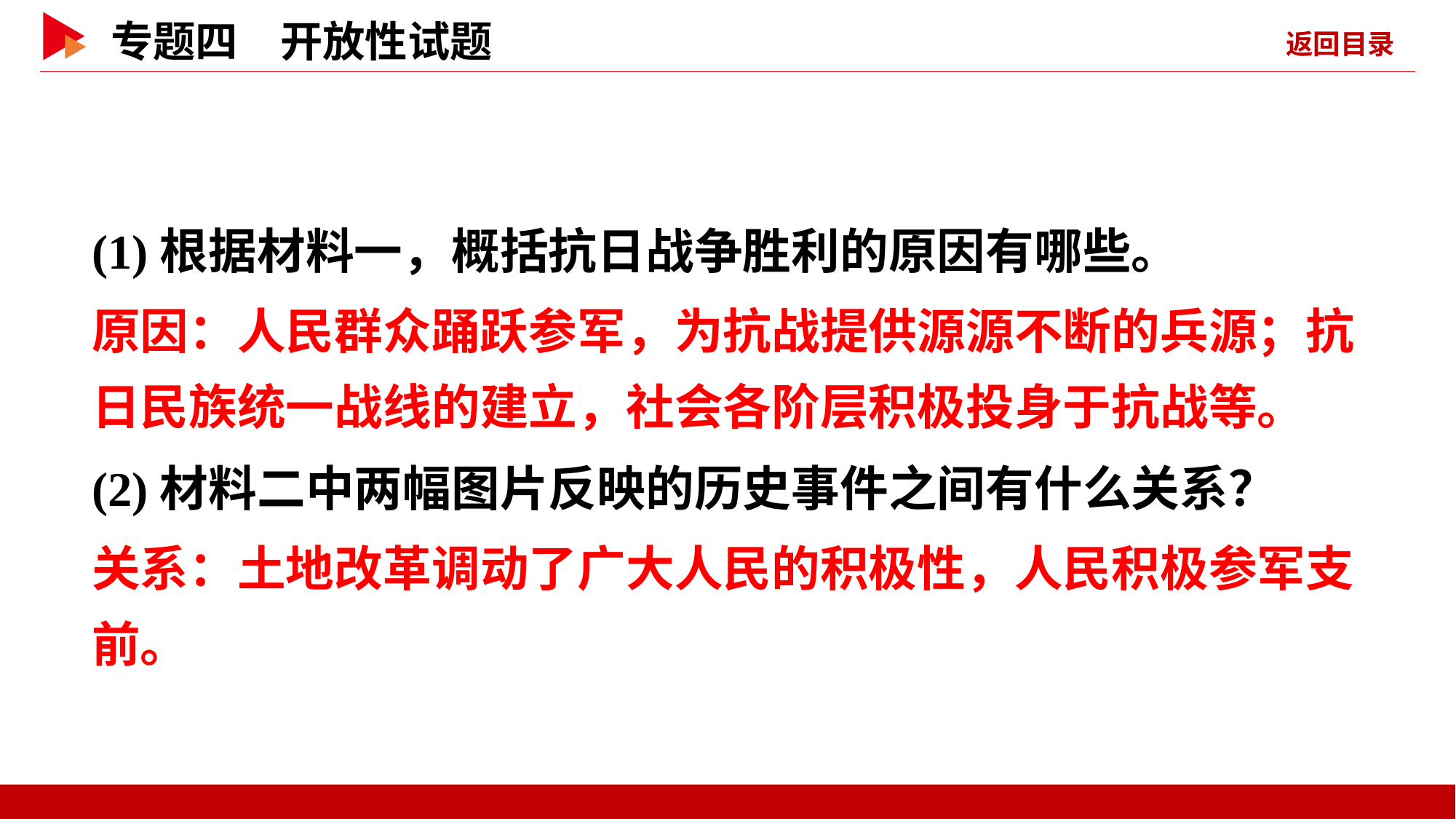

(1)根据材料一，概括抗日战争胜利的原因有哪些。
原因：人民群众踊跃参军，为抗战提供源源不断的兵源；抗日民族统一战线的建立，社会各阶层积极投身于抗战等。
(2)材料二中两幅图片反映的历史事件之间有什么关系？
关系：土地改革调动了广大人民的积极性，人民积极参军支前。